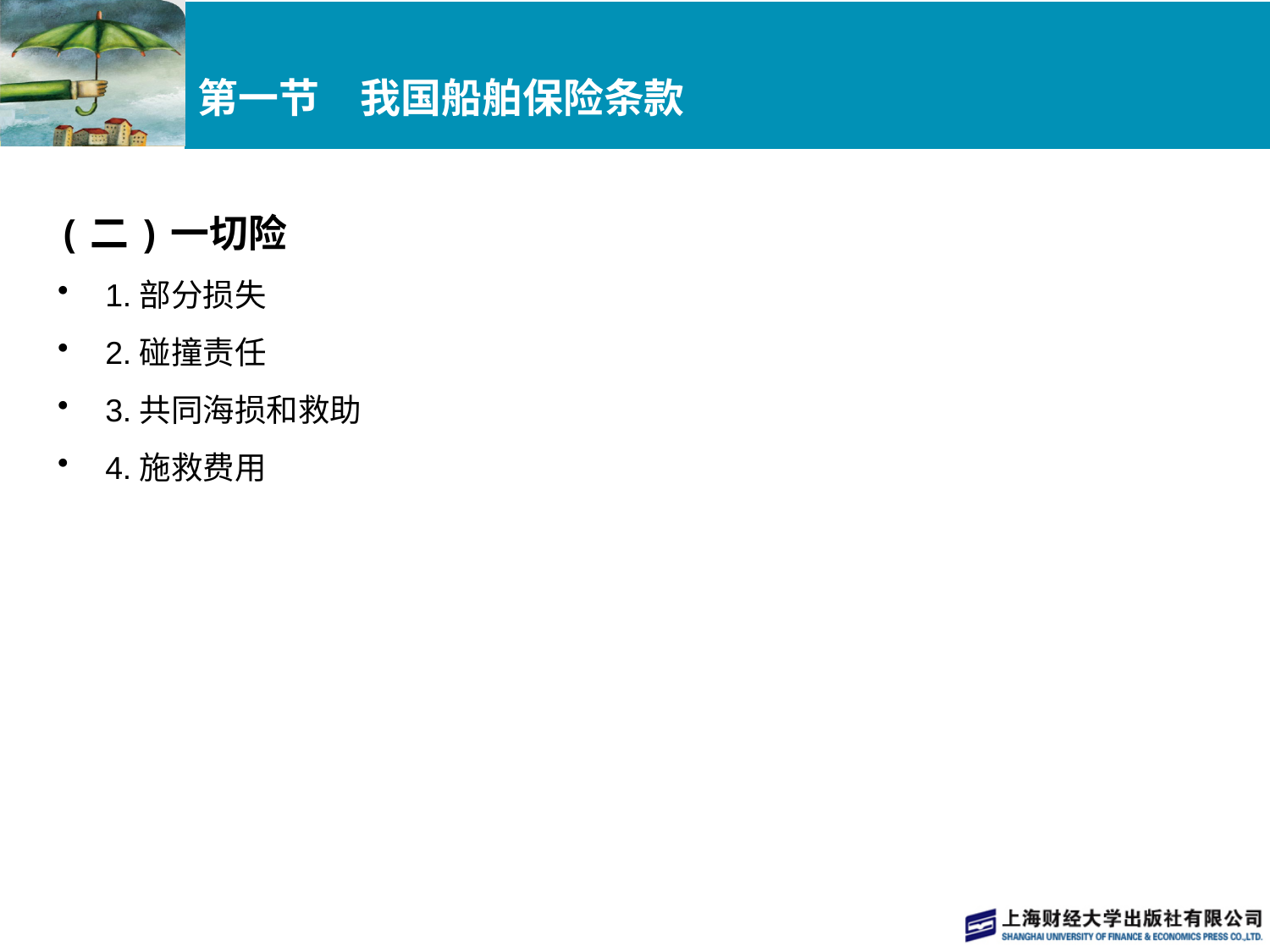

# 第一节　我国船舶保险条款
(二)一切险
1.部分损失
2.碰撞责任
3.共同海损和救助
4.施救费用